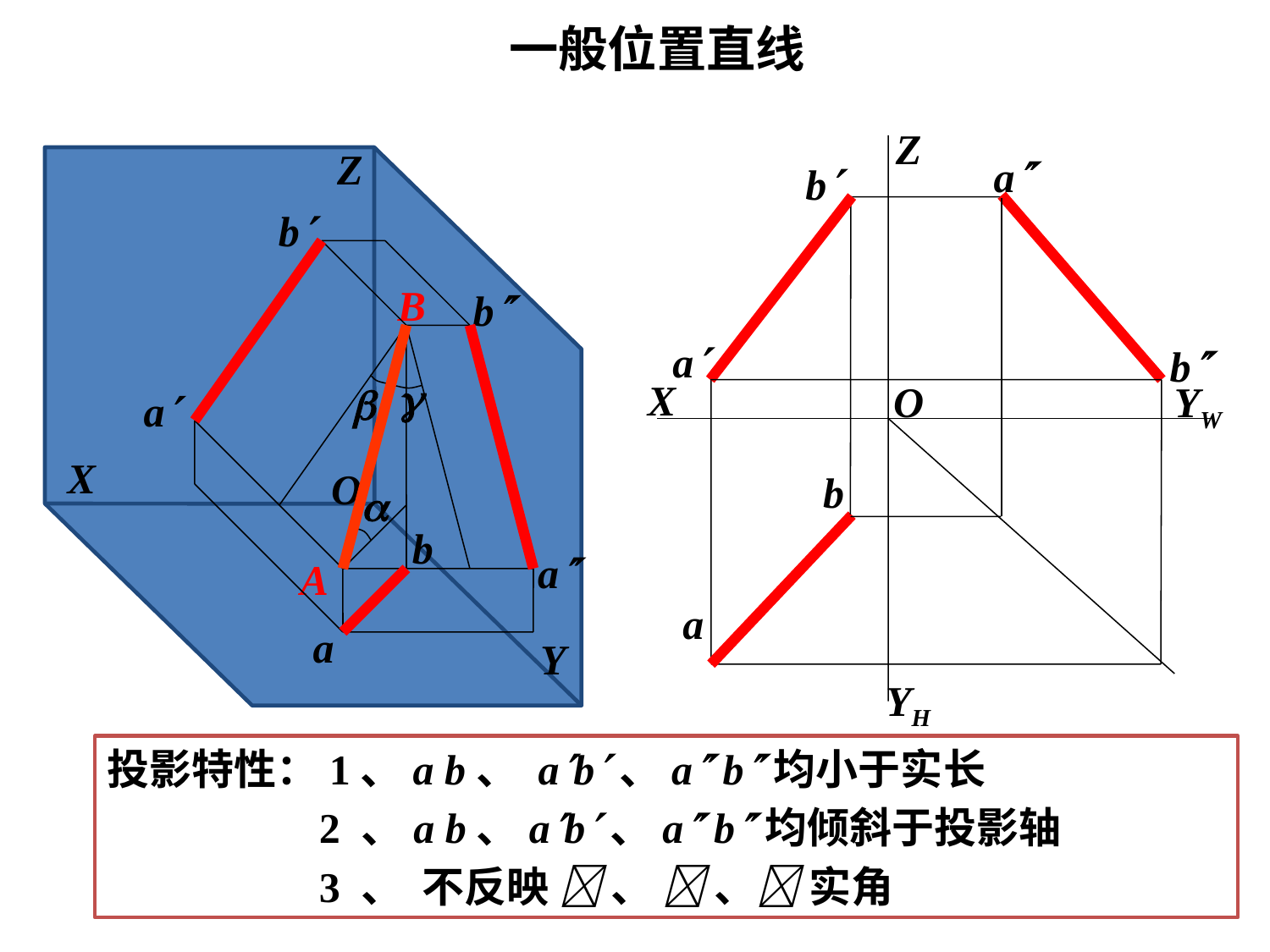

一般位置直线
Z

a″
b′

a′
b″
X
O
YW

b

a

YH
Z

X
O
Y
b′

B
b″

a′

b
a″
A

a

γ
β

α

投影特性：1、a b、 a′b′、a″ b″均小于实长
                    2 、a b、a′b′、a″ b″均倾斜于投影轴
                    3 、  不反映 α 、 β 、γ 实角